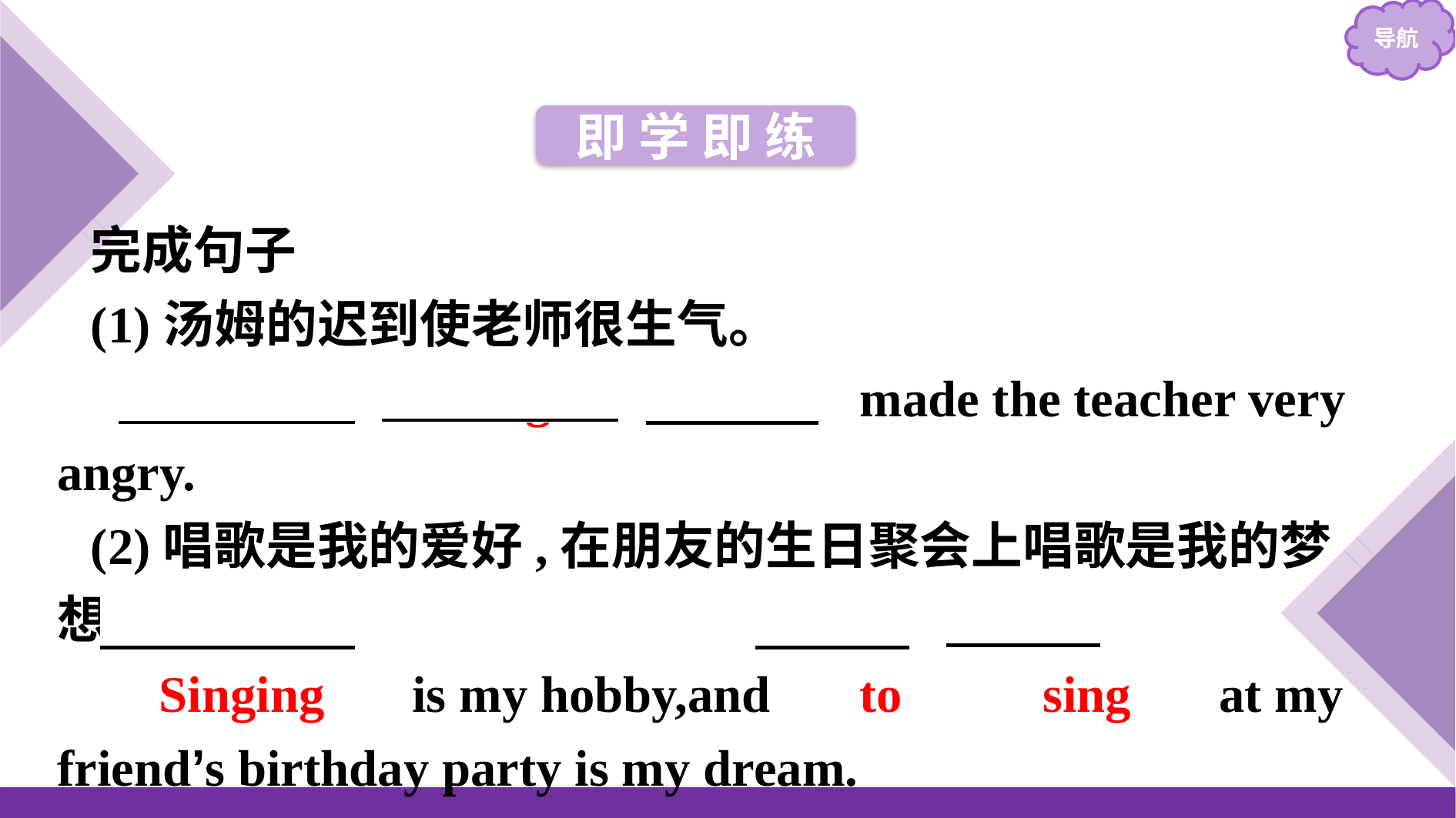

即 学 即 练
完成句子
(1)汤姆的迟到使老师很生气。
　Tom’s　 　being　 　late　 made the teacher very angry.
(2)唱歌是我的爱好,在朋友的生日聚会上唱歌是我的梦想。
　Singing　 is my hobby,and 　to　 　sing　 at my friend’s birthday party is my dream.